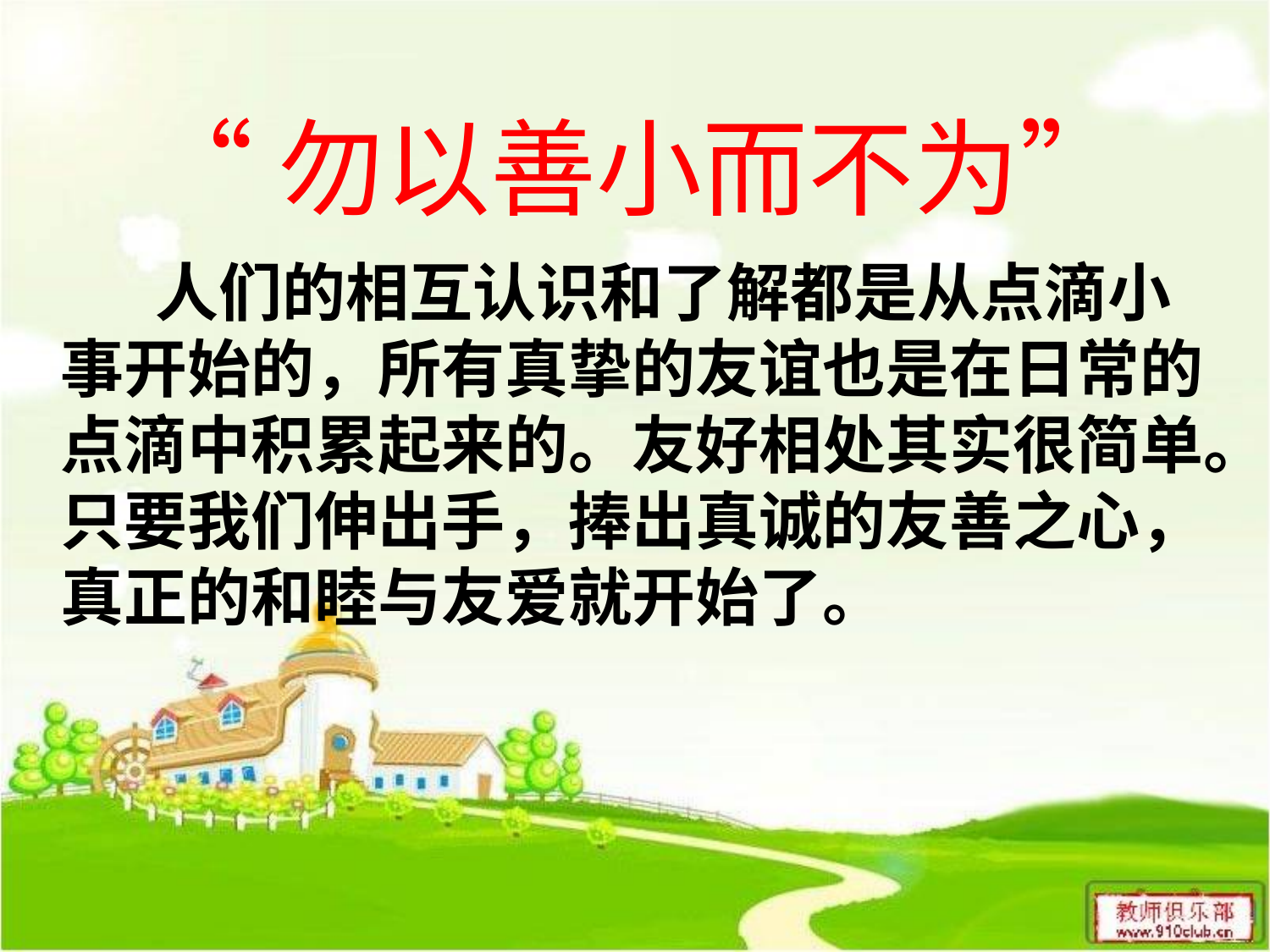

# “勿以善小而不为”
          人们的相互认识和了解都是从点滴小事开始的，所有真挚的友谊也是在日常的点滴中积累起来的。友好相处其实很简单。只要我们伸出手，捧出真诚的友善之心，真正的和睦与友爱就开始了。